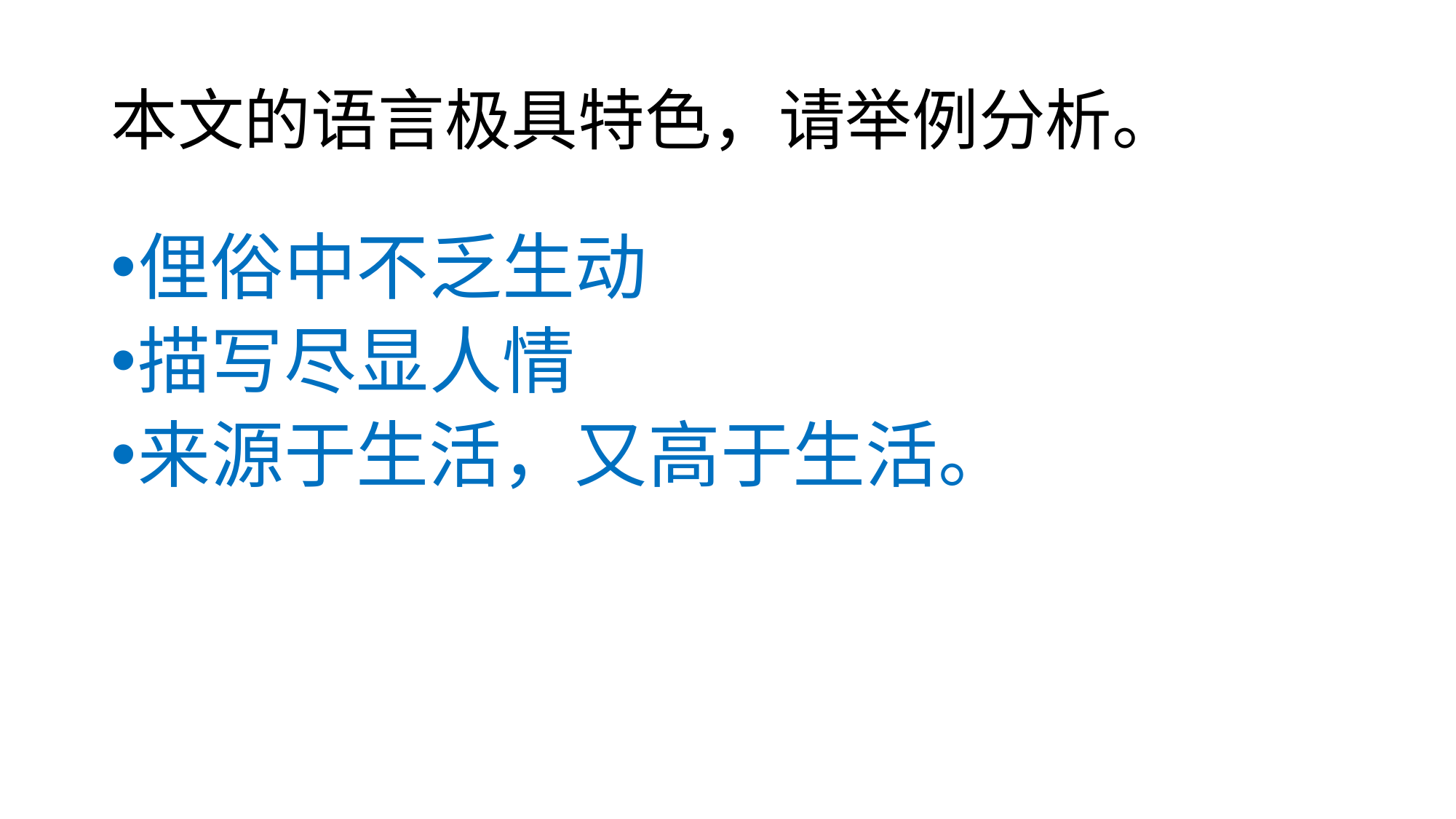

# 本文的语言极具特色，请举例分析。
俚俗中不乏生动
描写尽显人情
来源于生活，又高于生活。